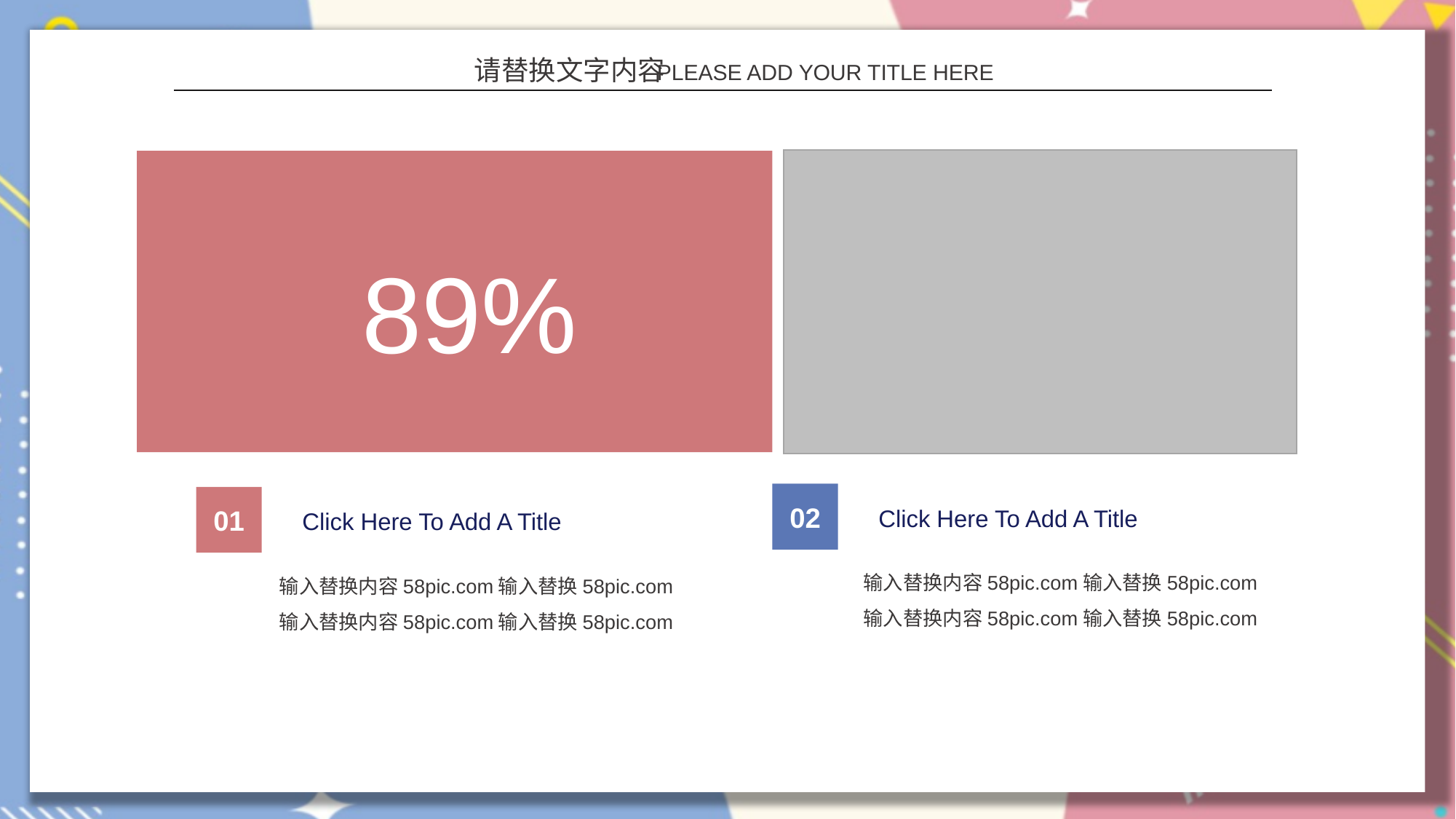

请替换文字内容
PLEASE ADD YOUR TITLE HERE

89%
02
01
Click Here To Add A Title
Click Here To Add A Title
输入替换内容58pic.com输入替换58pic.com输入替换内容58pic.com输入替换58pic.com
输入替换内容58pic.com输入替换58pic.com输入替换内容58pic.com输入替换58pic.com